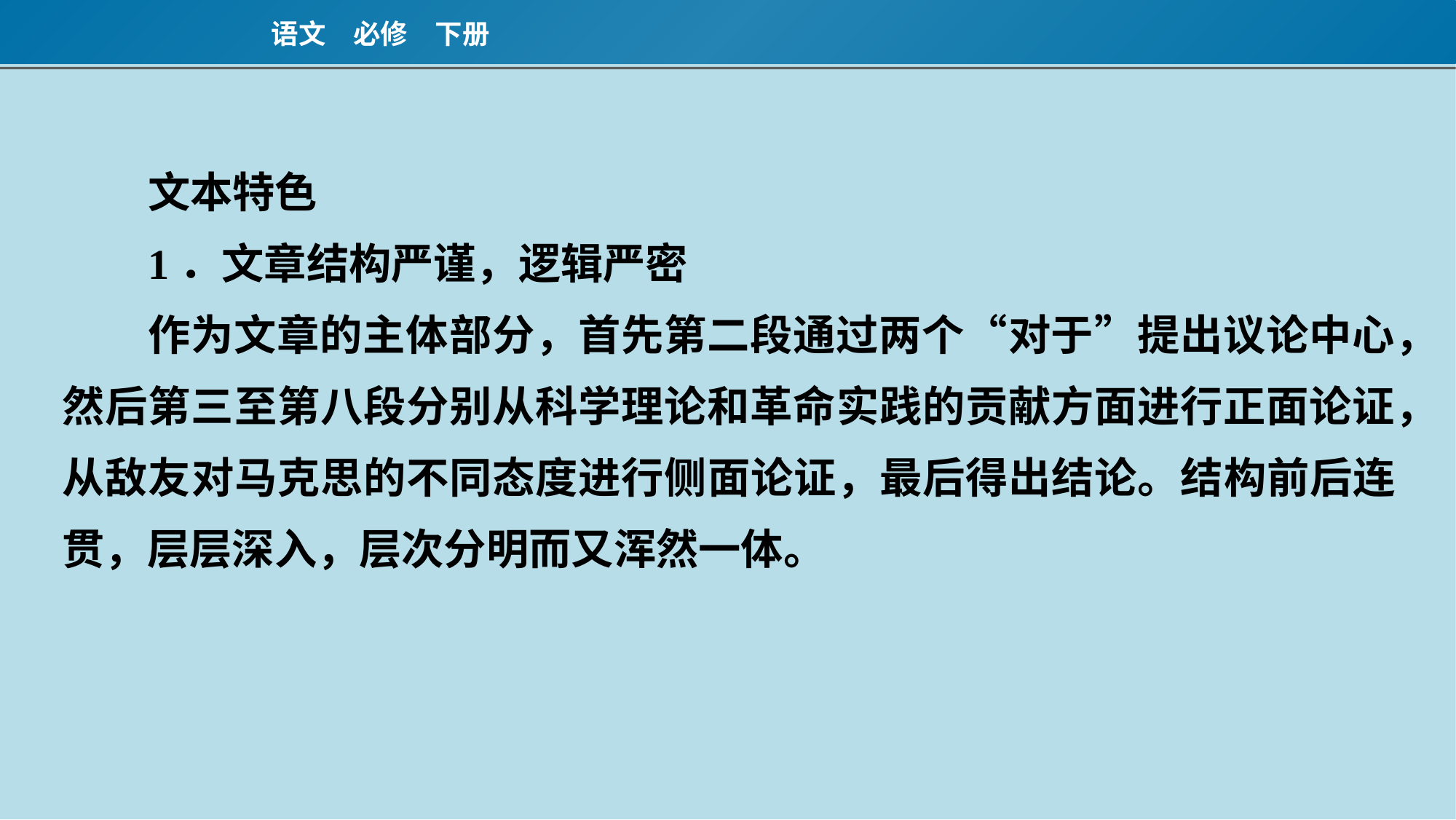

文本特色
1．文章结构严谨，逻辑严密
作为文章的主体部分，首先第二段通过两个“对于”提出议论中心，然后第三至第八段分别从科学理论和革命实践的贡献方面进行正面论证，从敌友对马克思的不同态度进行侧面论证，最后得出结论。结构前后连贯，层层深入，层次分明而又浑然一体。